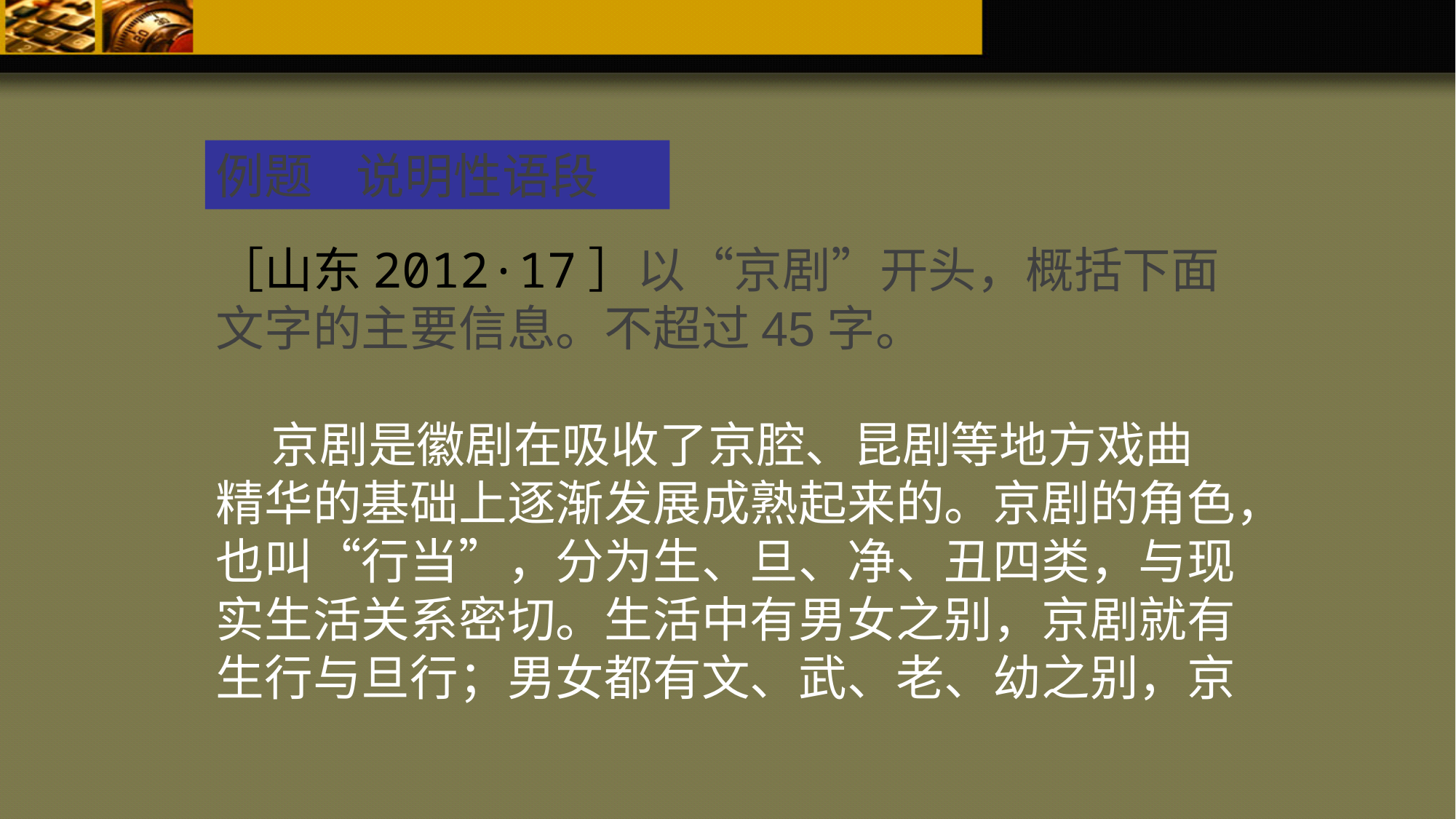

例题    说明性语段
［山东2012·17］以“京剧”开头，概括下面文字的主要信息。不超过45字。

    京剧是徽剧在吸收了京腔、昆剧等地方戏曲精华的基础上逐渐发展成熟起来的。京剧的角色，也叫“行当”，分为生、旦、净、丑四类，与现实生活关系密切。生活中有男女之别，京剧就有生行与旦行；男女都有文、武、老、幼之别，京